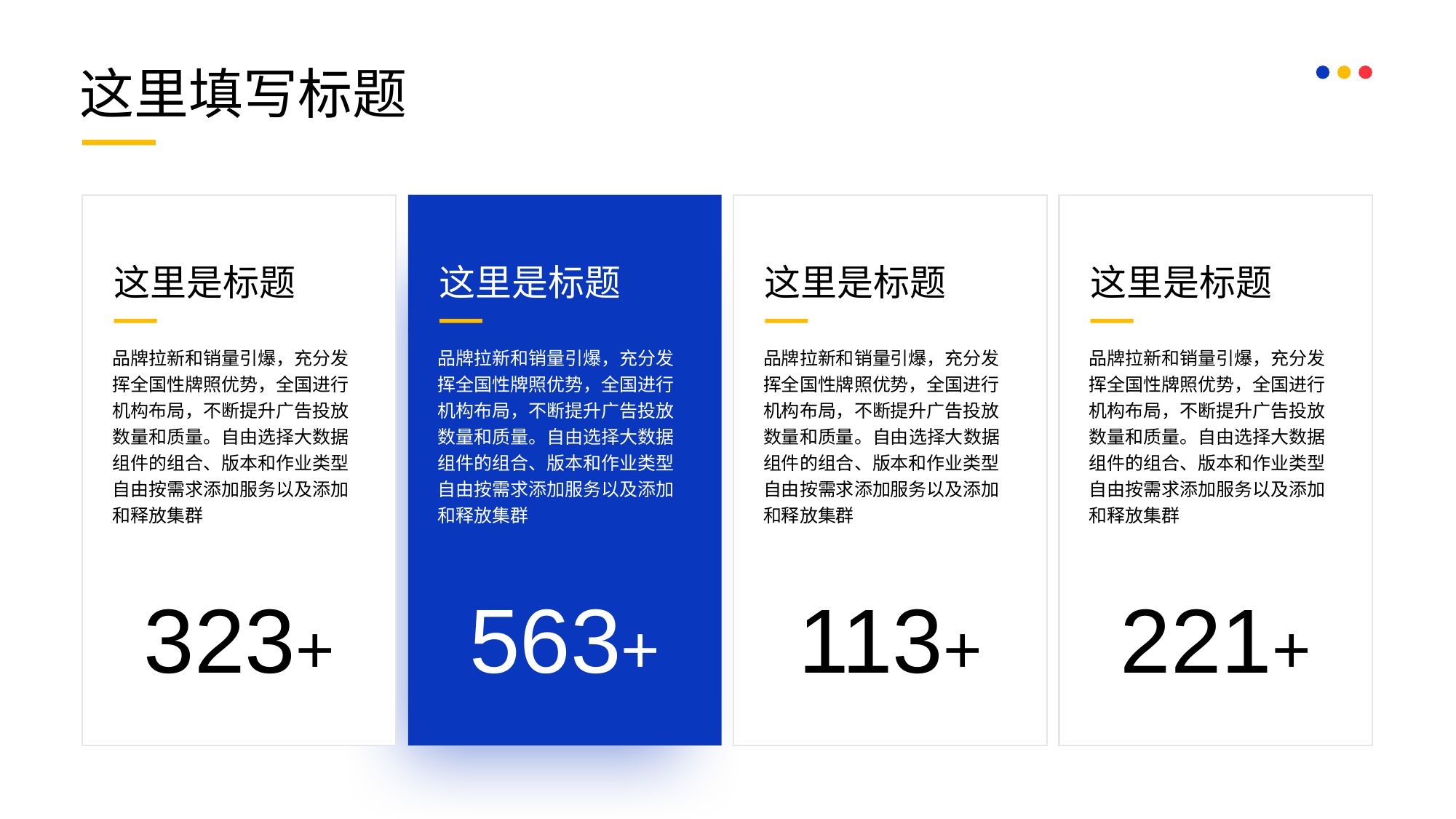

这里填写标题

这里是标题
这里是标题
这里是标题
这里是标题

品牌拉新和销量引爆，充分发挥全国性牌照优势，全国进行机构布局，不断提升广告投放数量和质量。自由选择大数据组件的组合、版本和作业类型自由按需求添加服务以及添加和释放集群
品牌拉新和销量引爆，充分发挥全国性牌照优势，全国进行机构布局，不断提升广告投放数量和质量。自由选择大数据组件的组合、版本和作业类型自由按需求添加服务以及添加和释放集群
品牌拉新和销量引爆，充分发挥全国性牌照优势，全国进行机构布局，不断提升广告投放数量和质量。自由选择大数据组件的组合、版本和作业类型自由按需求添加服务以及添加和释放集群
品牌拉新和销量引爆，充分发挥全国性牌照优势，全国进行机构布局，不断提升广告投放数量和质量。自由选择大数据组件的组合、版本和作业类型自由按需求添加服务以及添加和释放集群
323+
563+
113+
221+